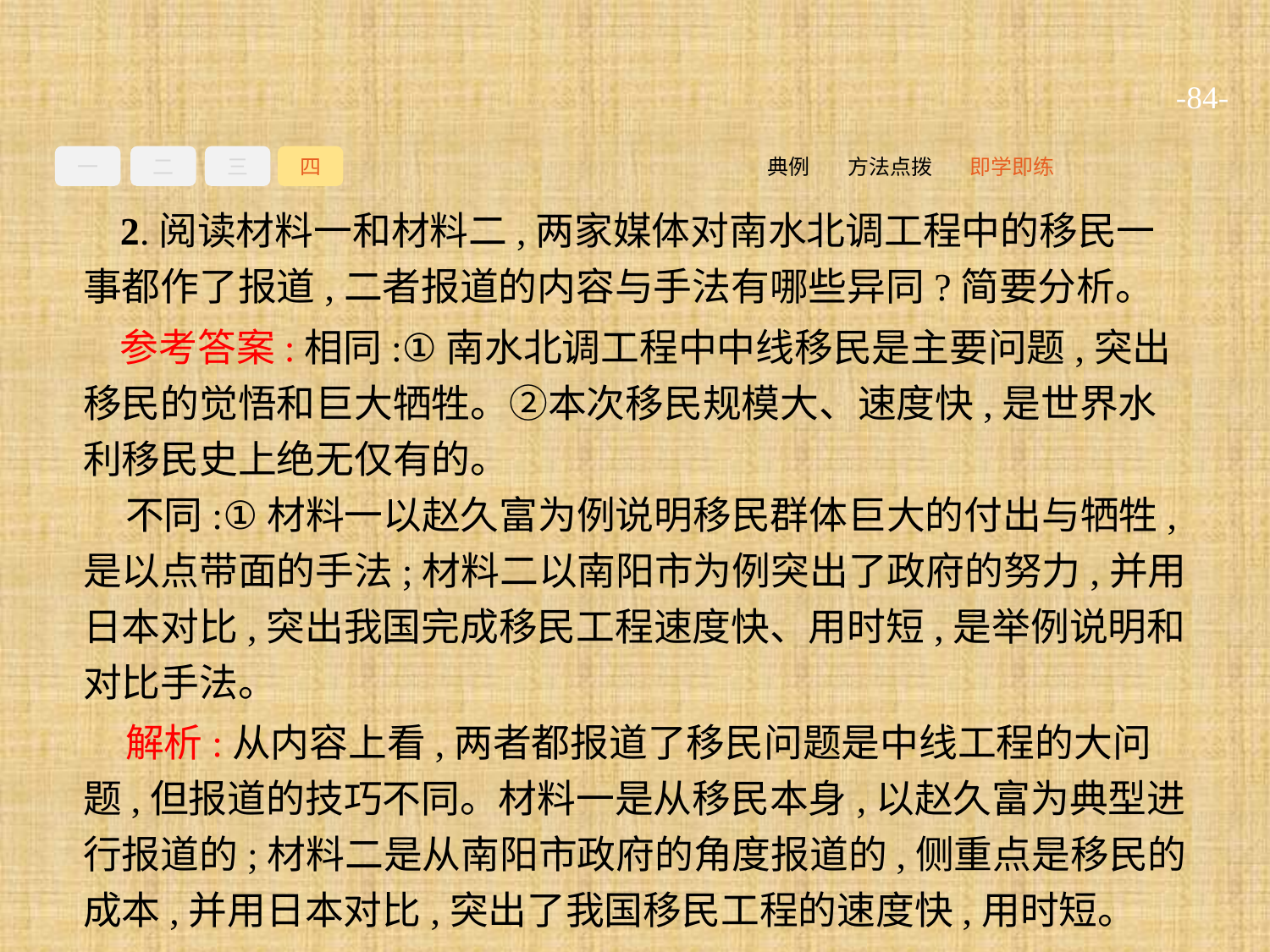

-84-
一
二
三
四
即学即练
方法点拨
典例
2.阅读材料一和材料二,两家媒体对南水北调工程中的移民一事都作了报道,二者报道的内容与手法有哪些异同?简要分析。
参考答案:相同:①南水北调工程中中线移民是主要问题,突出移民的觉悟和巨大牺牲。②本次移民规模大、速度快,是世界水利移民史上绝无仅有的。
不同:①材料一以赵久富为例说明移民群体巨大的付出与牺牲,是以点带面的手法;材料二以南阳市为例突出了政府的努力,并用日本对比,突出我国完成移民工程速度快、用时短,是举例说明和对比手法。
解析:从内容上看,两者都报道了移民问题是中线工程的大问题,但报道的技巧不同。材料一是从移民本身,以赵久富为典型进行报道的;材料二是从南阳市政府的角度报道的,侧重点是移民的成本,并用日本对比,突出了我国移民工程的速度快,用时短。